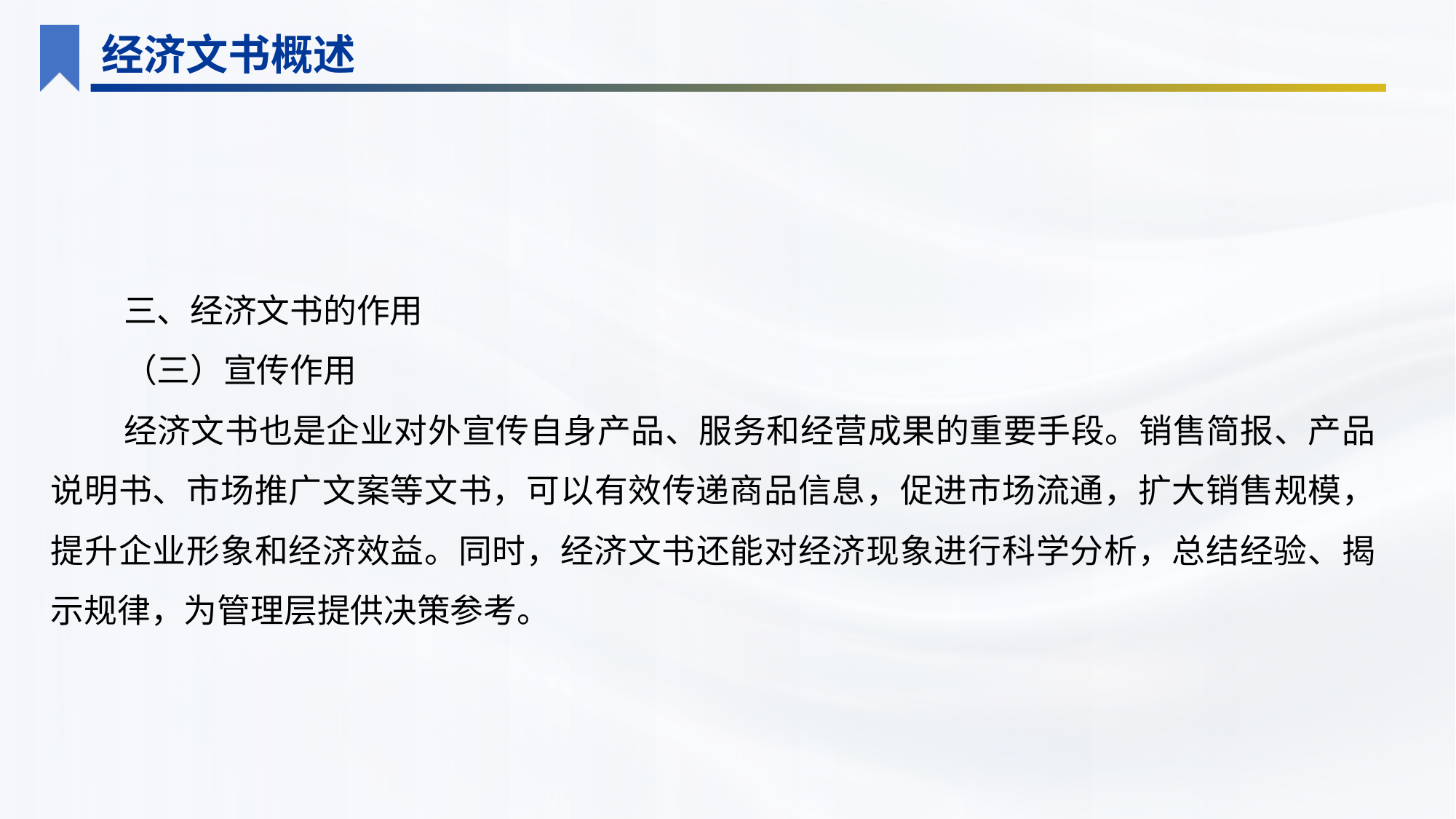

经济文书概述
三、经济文书的作用
（三）宣传作用
经济文书也是企业对外宣传自身产品、服务和经营成果的重要手段。销售简报、产品说明书、市场推广文案等文书，可以有效传递商品信息，促进市场流通，扩大销售规模，提升企业形象和经济效益。同时，经济文书还能对经济现象进行科学分析，总结经验、揭示规律，为管理层提供决策参考。